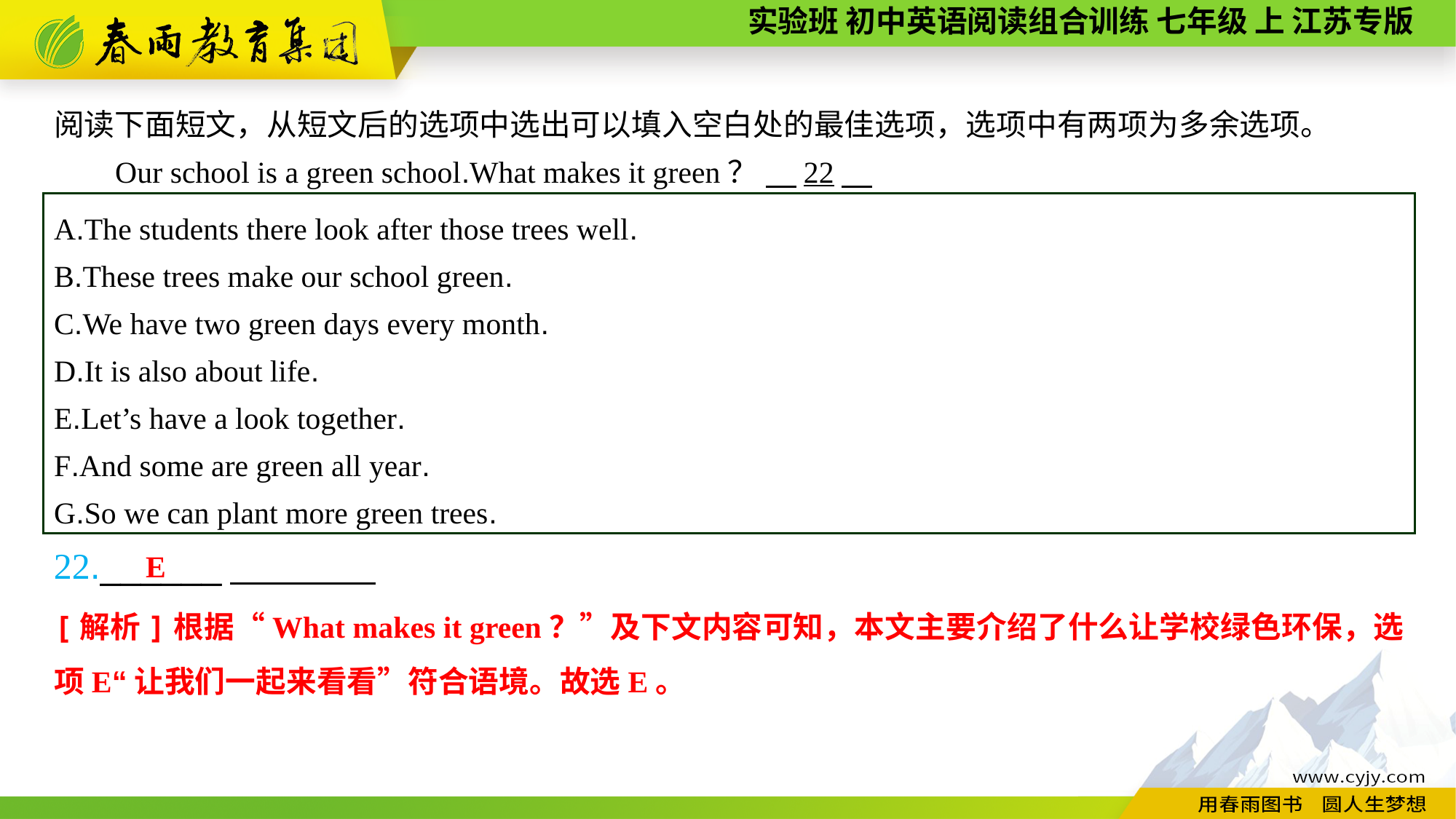

阅读下面短文，从短文后的选项中选出可以填入空白处的最佳选项，选项中有两项为多余选项。
        Our school is a green school.What makes it green？ 　22
A.The students there look after those trees well.
B.These trees make our school green.
C.We have two green days every month.
D.It is also about life.
E.Let’s have a look together.
F.And some are green all year.
G.So we can plant more green trees.

22.______
E
[解析]根据“What makes it green？”及下文内容可知，本文主要介绍了什么让学校绿色环保，选项E“让我们一起来看看”符合语境。故选E。